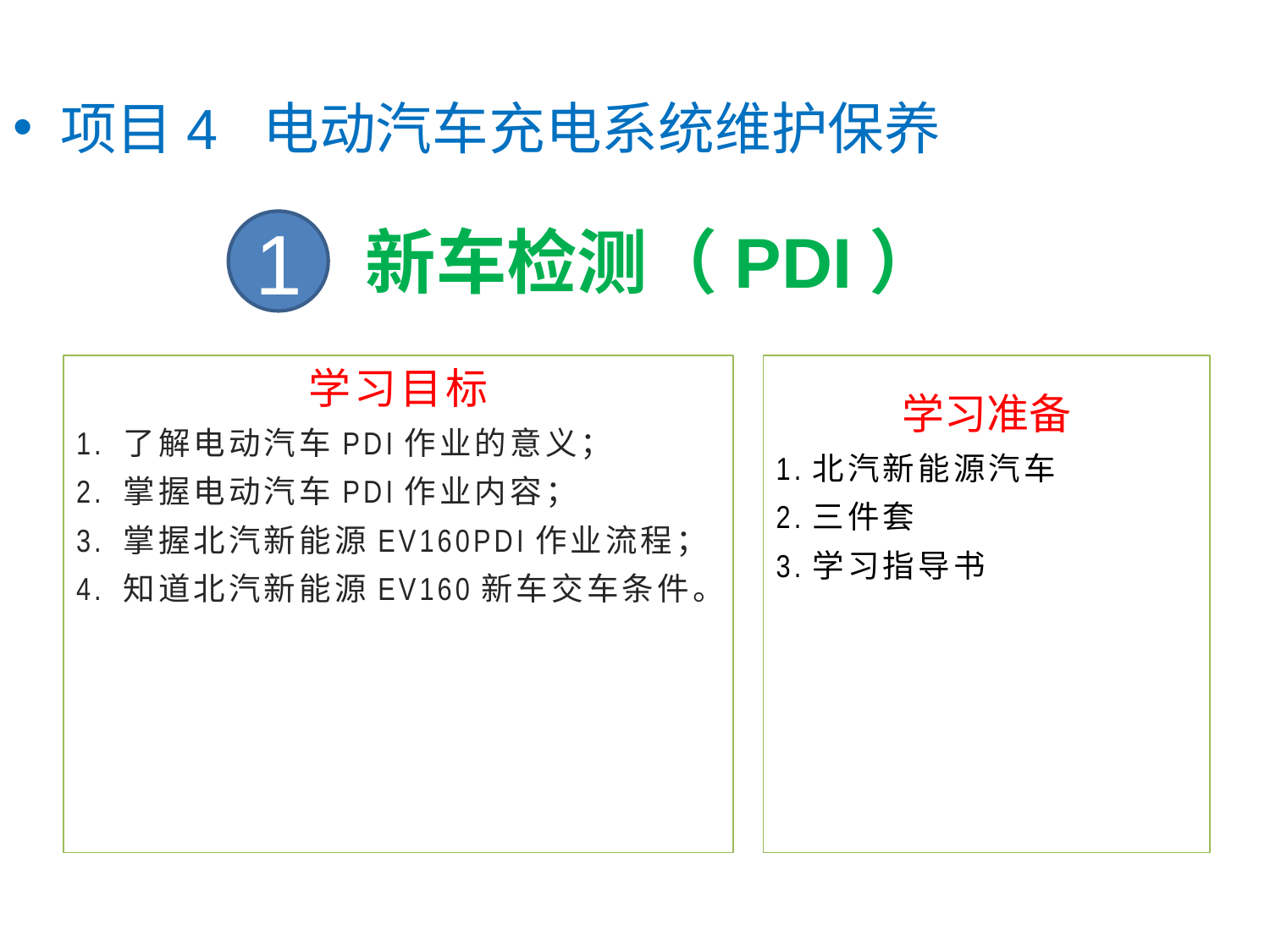

项目4  电动汽车充电系统维护保养

1
# 新车检测（PDI）
学习目标
1. 了解电动汽车PDI作业的意义；
2. 掌握电动汽车PDI作业内容；
3. 掌握北汽新能源EV160PDI作业流程；
4. 知道北汽新能源EV160新车交车条件。

学习准备
1.北汽新能源汽车
2.三件套
3.学习指导书